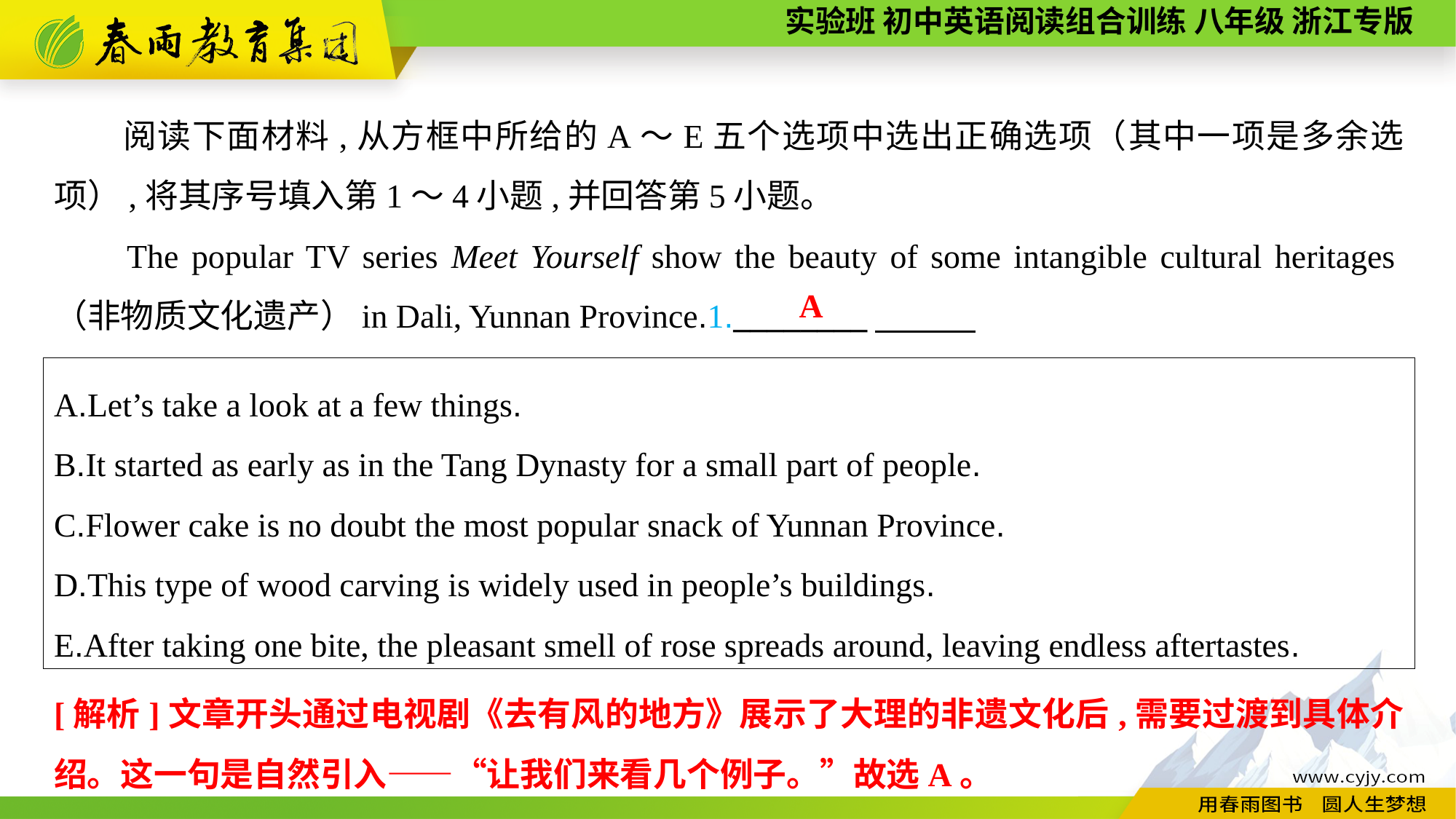

阅读下面材料,从方框中所给的A～E五个选项中选出正确选项（其中一项是多余选项）,将其序号填入第1～4小题,并回答第5小题。
The popular TV series Meet Yourself show the beauty of some intangible cultural heritages（非物质文化遗产）in Dali, Yunnan Province.1.________
A
A.Let’s take a look at a few things.
B.It started as early as in the Tang Dynasty for a small part of people.
C.Flower cake is no doubt the most popular snack of Yunnan Province.
D.This type of wood carving is widely used in people’s buildings.
E.After taking one bite, the pleasant smell of rose spreads around, leaving endless aftertastes.
[解析]文章开头通过电视剧《去有风的地方》展示了大理的非遗文化后,需要过渡到具体介绍。这一句是自然引入——“让我们来看几个例子。”故选A。